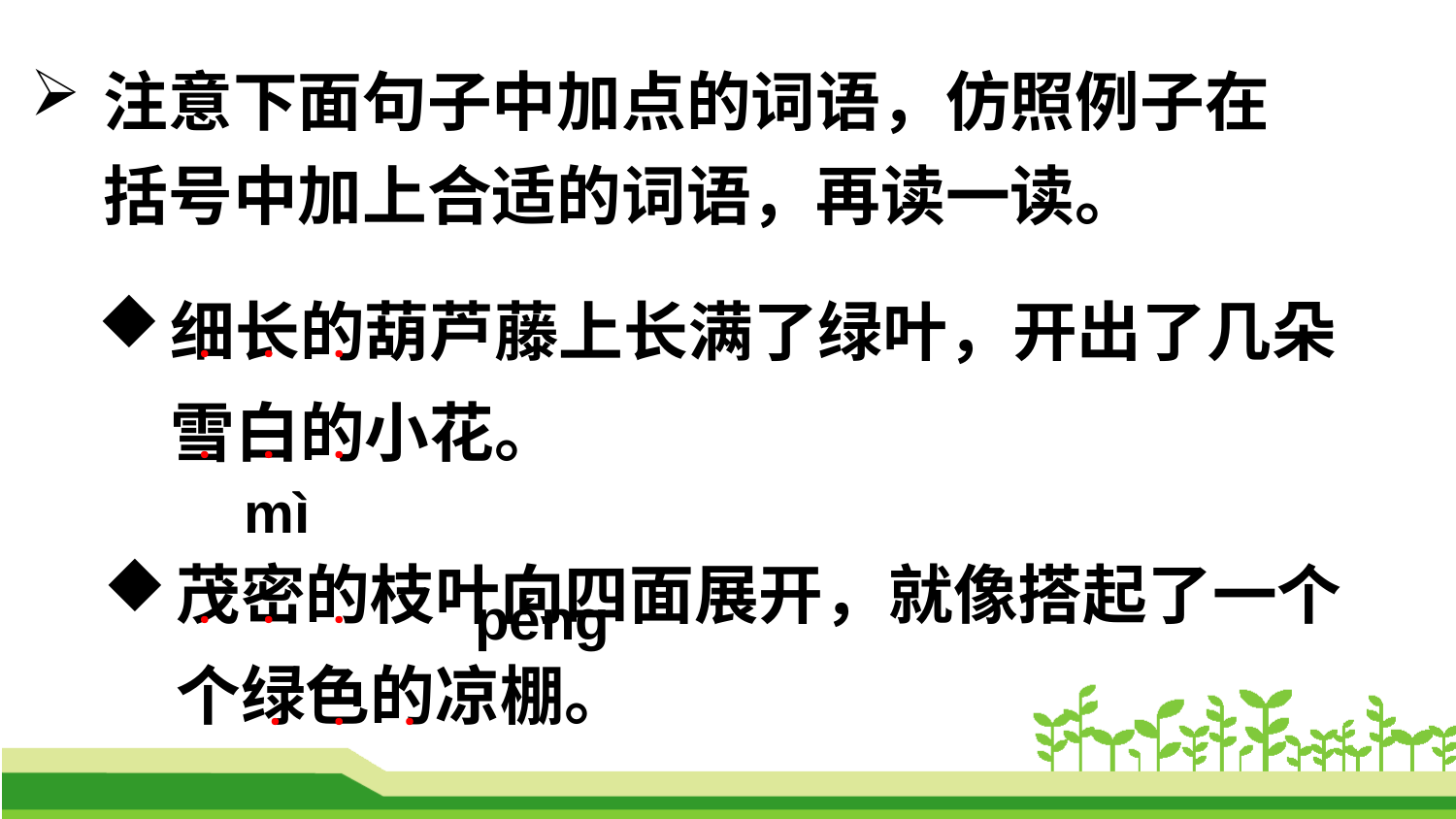

注意下面句子中加点的词语，仿照例子在括号中加上合适的词语，再读一读。
细长的葫芦藤上长满了绿叶，开出了几朵雪白的小花。
·
·
·
·
·
·
mì
茂密的枝叶向四面展开，就像搭起了一个个绿色的凉棚。
·
·
·
·
·
·
pénɡ